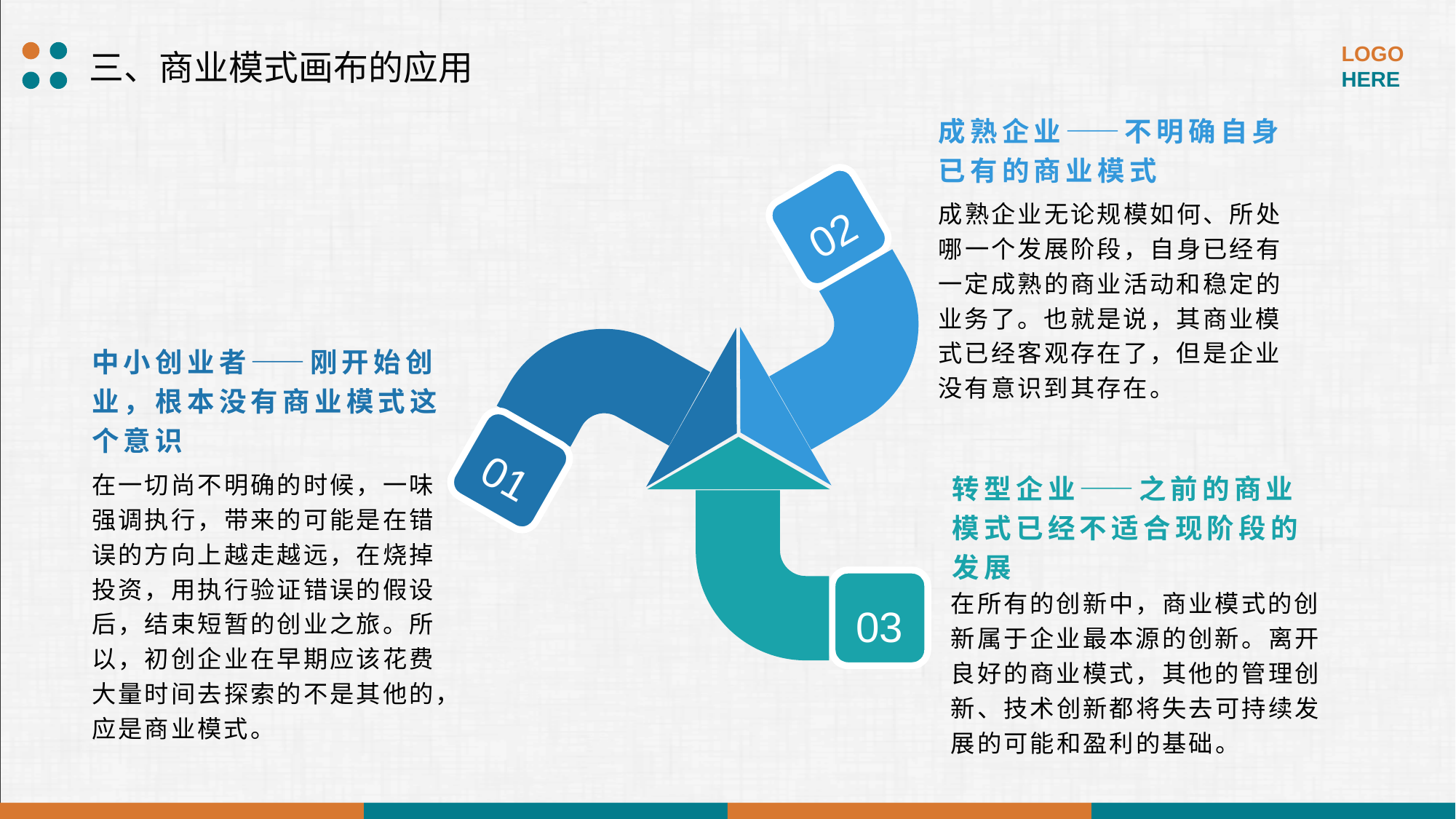

三、商业模式画布的应用
成熟企业——不明确自身已有的商业模式
02
成熟企业无论规模如何、所处哪一个发展阶段，自身已经有一定成熟的商业活动和稳定的业务了。也就是说，其商业模式已经客观存在了，但是企业没有意识到其存在。

中小创业者——刚开始创业，根本没有商业模式这个意识

01

在一切尚不明确的时候，一味强调执行，带来的可能是在错误的方向上越走越远，在烧掉投资，用执行验证错误的假设后，结束短暂的创业之旅。所以，初创企业在早期应该花费大量时间去探索的不是其他的，应是商业模式。
转型企业——之前的商业模式已经不适合现阶段的发展

03
在所有的创新中，商业模式的创新属于企业最本源的创新。离开良好的商业模式，其他的管理创新、技术创新都将失去可持续发展的可能和盈利的基础。